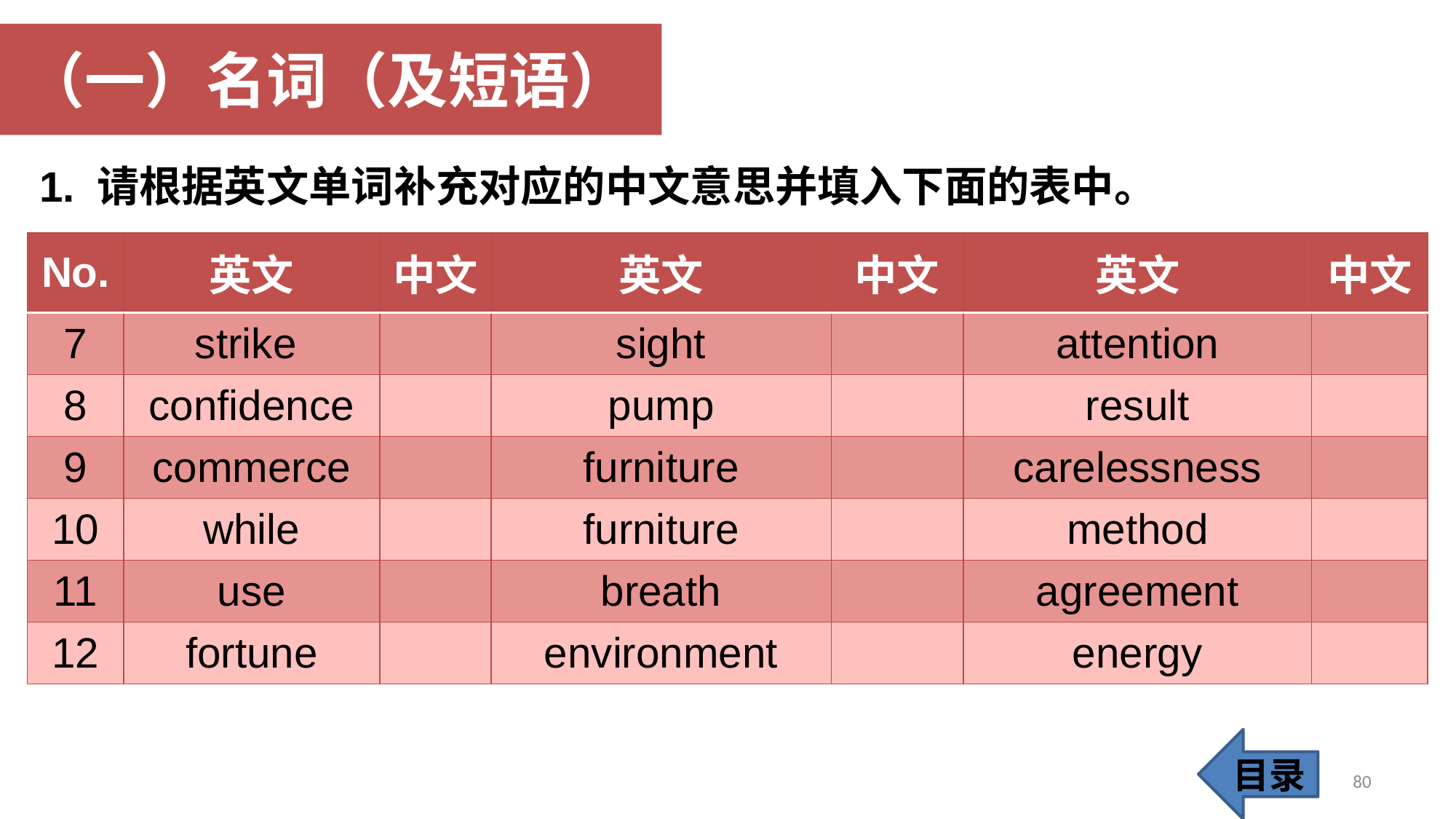

（一）名词（及短语）
1. 请根据英文单词补充对应的中文意思并填入下面的表中。
| No. | 英文 | 中文 | 英文 | 中文 | 英文 | 中文 |
| --- | --- | --- | --- | --- | --- | --- |
| 7 | strike |  | sight |  | attention |  |
| 8 | confidence |  | pump |  | result |  |
| 9 | commerce |  | furniture |  | carelessness |  |
| 10 | while |  | furniture |  | method |  |
| 11 | use |  | breath |  | agreement |  |
| 12 | fortune |  | environment |  | energy |  |
目录
80